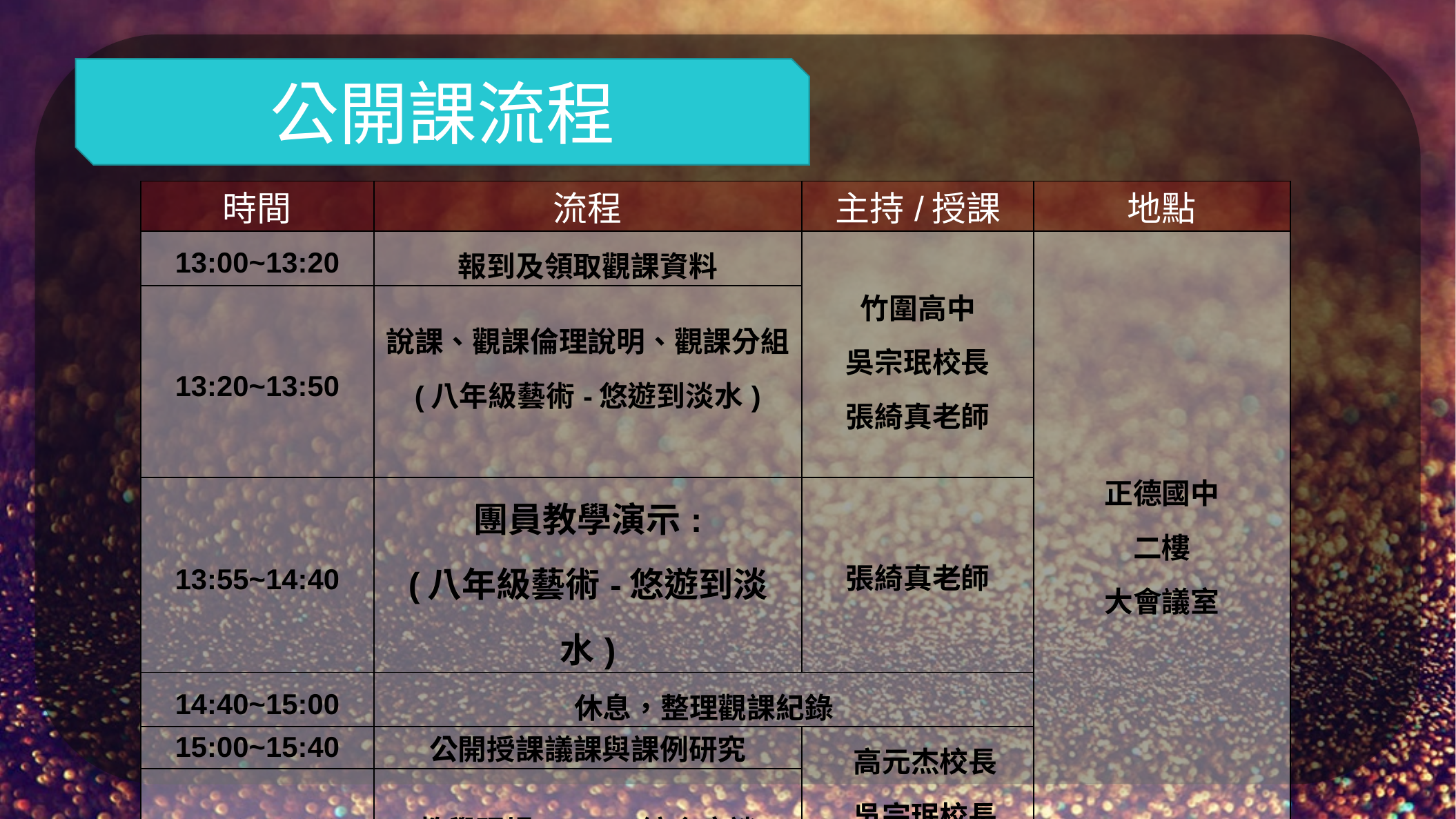

公開課流程
| 時間 | 流程 | 主持/授課 | 地點 |
| --- | --- | --- | --- |
| 13:00~13:20 | 報到及領取觀課資料 | 竹圍高中 吳宗珉校長 張綺真老師 | 正德國中 二樓 大會議室 |
| 13:20~13:50 | 說課、觀課倫理說明、觀課分組 (八年級藝術-悠遊到淡水) |  |  |
| 13:55~14:40 | 團員教學演示: (八年級藝術-悠遊到淡水) | 張綺真老師 |  |
| 14:40~15:00 | 休息，整理觀課紀錄 |  |  |
| 15:00~15:40 | 公開授課議課與課例研究 | 高元杰校長 吳宗珉校長 張綺真老師 |  |
| 15:40~16:00 | 教學現場Q&A、綜合座談 |  |  |